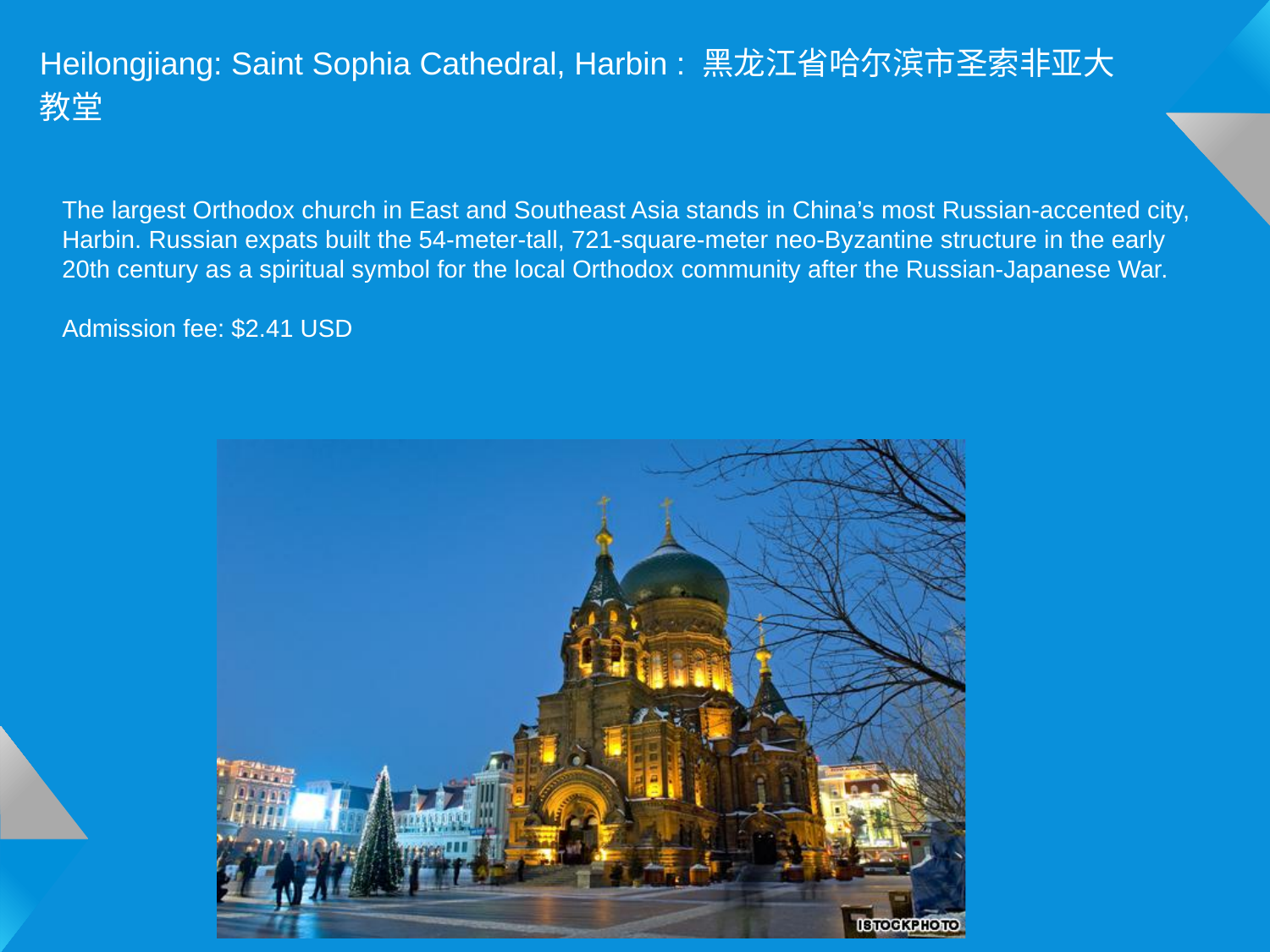

Heilongjiang: Saint Sophia Cathedral, Harbin : 黑龙江省哈尔滨市圣索非亚大教堂

The largest Orthodox church in East and Southeast Asia stands in China’s most Russian-accented city, Harbin. Russian expats built the 54-meter-tall, 721-square-meter neo-Byzantine structure in the early 20th century as a spiritual symbol for the local Orthodox community after the Russian-Japanese War.

Admission fee: $2.41 USD